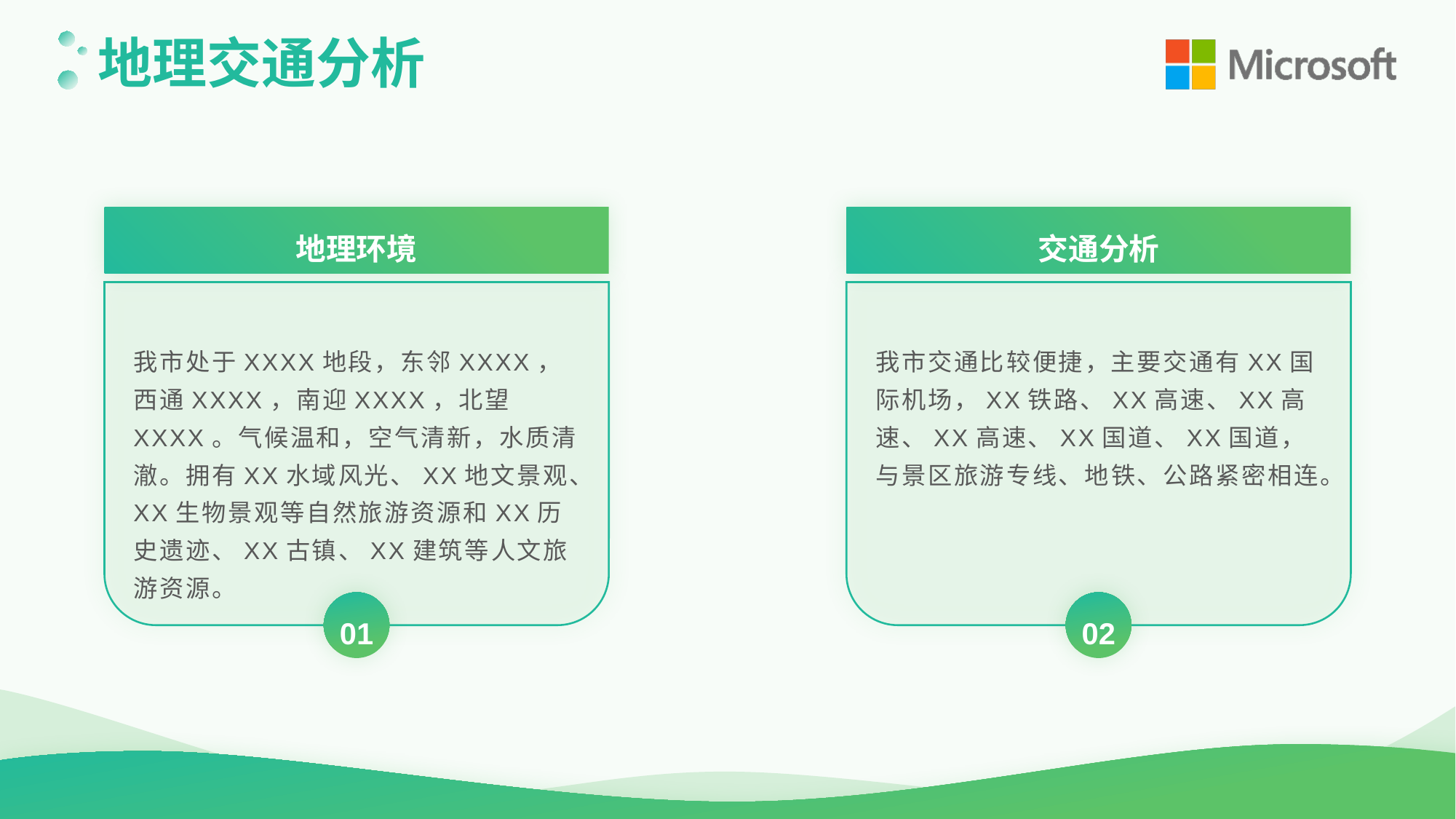

地理交通分析

地理环境

交通分析

01

02
我市处于XXXX地段，东邻XXXX，西通XXXX，南迎XXXX，北望XXXX。气候温和，空气清新，水质清澈。拥有XX水域风光、XX地文景观、XX生物景观等自然旅游资源和XX历史遗迹、XX古镇、XX建筑等人文旅游资源。
我市交通比较便捷，主要交通有XX国际机场，XX铁路、XX高速、XX高速、XX高速、XX国道、XX国道，与景区旅游专线、地铁、公路紧密相连。